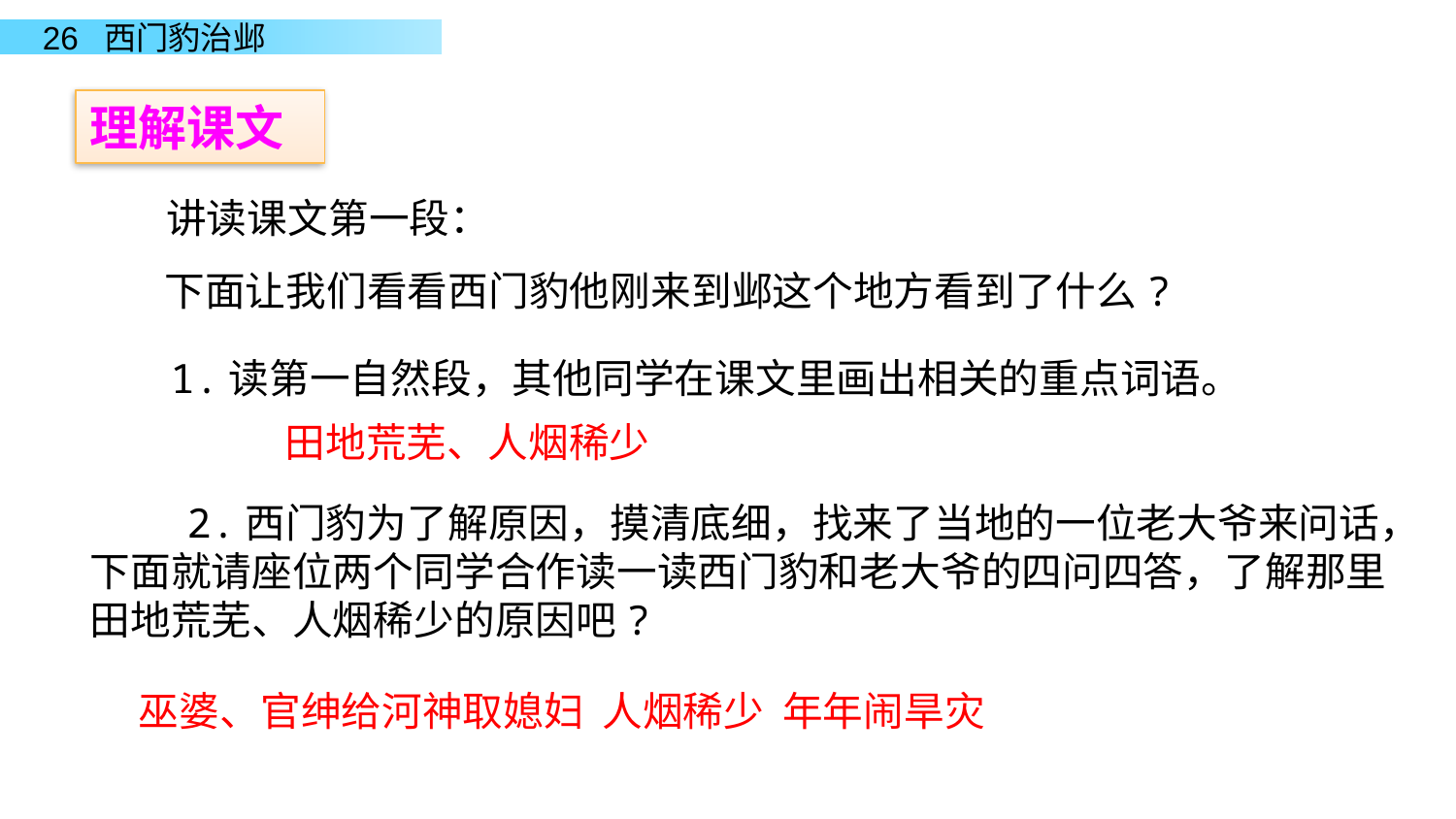

理解课文
讲读课文第一段：
 下面让我们看看西门豹他刚来到邺这个地方看到了什么?
1.读第一自然段，其他同学在课文里画出相关的重点词语。
田地荒芜、人烟稀少
  2.西门豹为了解原因，摸清底细，找来了当地的一位老大爷来问话，下面就请座位两个同学合作读一读西门豹和老大爷的四问四答，了解那里田地荒芜、人烟稀少的原因吧?
巫婆、官绅给河神取媳妇  人烟稀少  年年闹旱灾